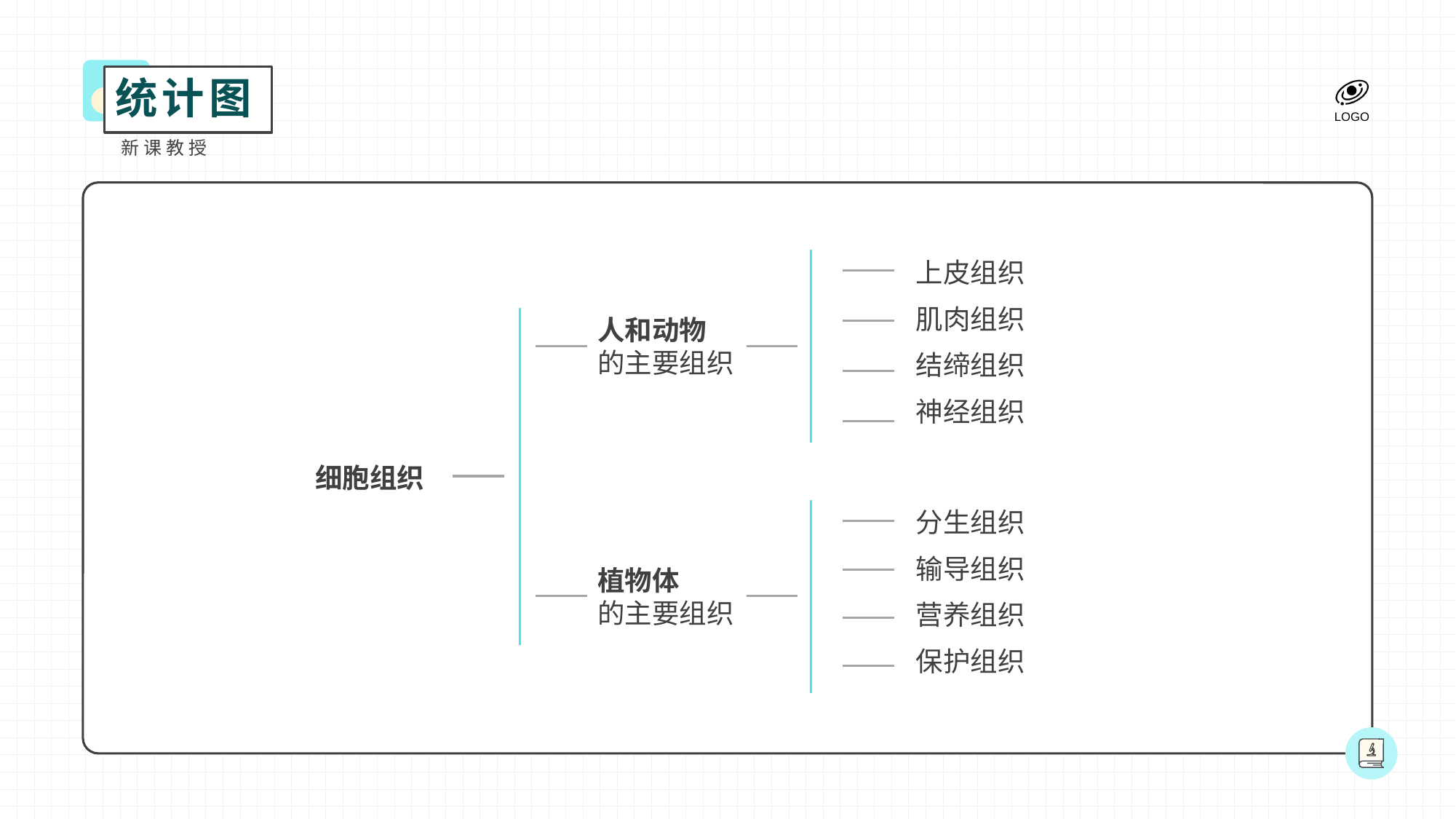

统计图
新课教授
上皮组织
肌肉组织
结缔组织
神经组织
人和动物
的主要组织
细胞组织
分生组织
输导组织
营养组织
保护组织
植物体
的主要组织